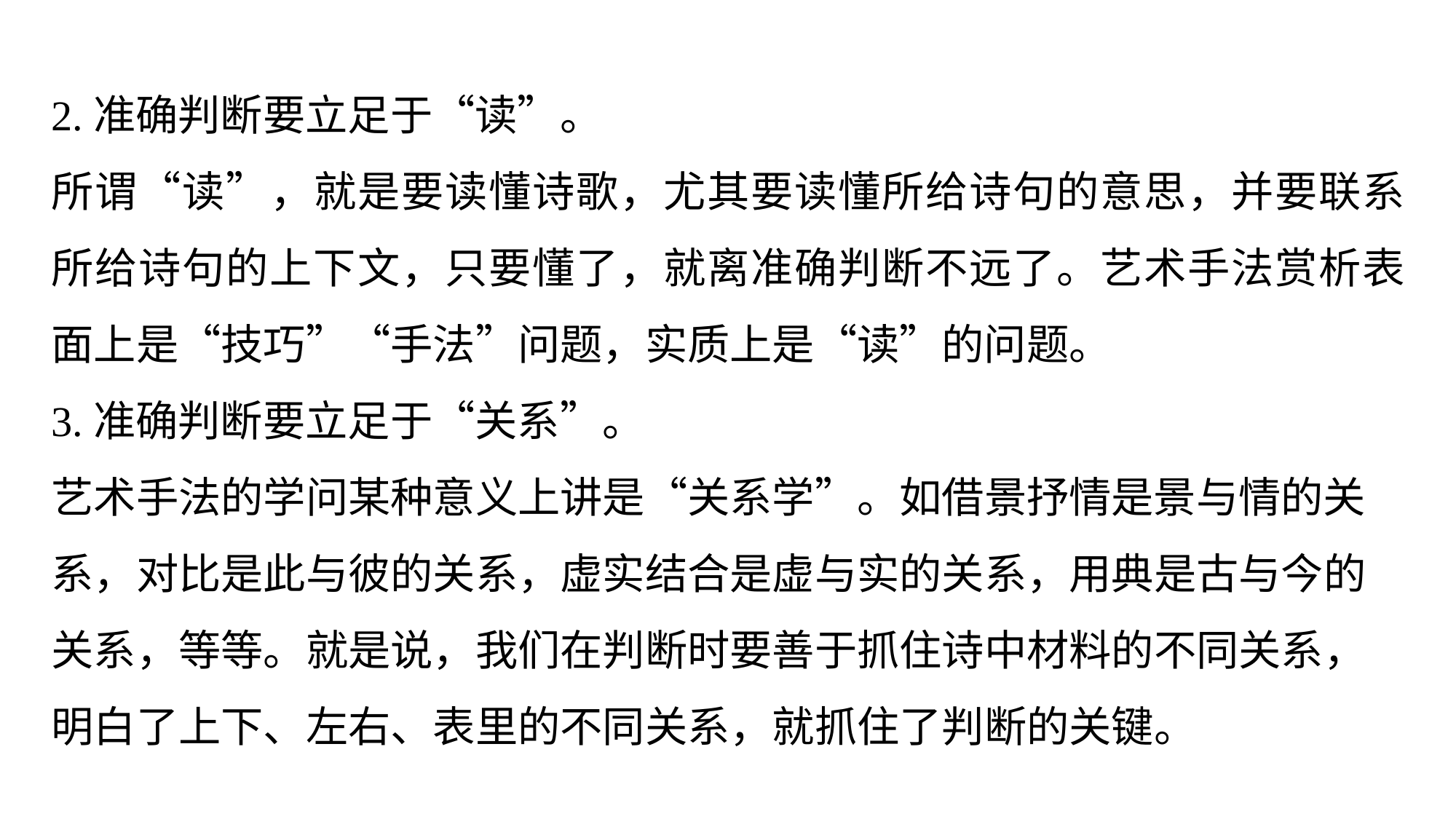

2.准确判断要立足于“读”。
所谓“读”，就是要读懂诗歌，尤其要读懂所给诗句的意思，并要联系所给诗句的上下文，只要懂了，就离准确判断不远了。艺术手法赏析表面上是“技巧”“手法”问题，实质上是“读”的问题。
3.准确判断要立足于“关系”。
艺术手法的学问某种意义上讲是“关系学”。如借景抒情是景与情的关系，对比是此与彼的关系，虚实结合是虚与实的关系，用典是古与今的关系，等等。就是说，我们在判断时要善于抓住诗中材料的不同关系，明白了上下、左右、表里的不同关系，就抓住了判断的关键。